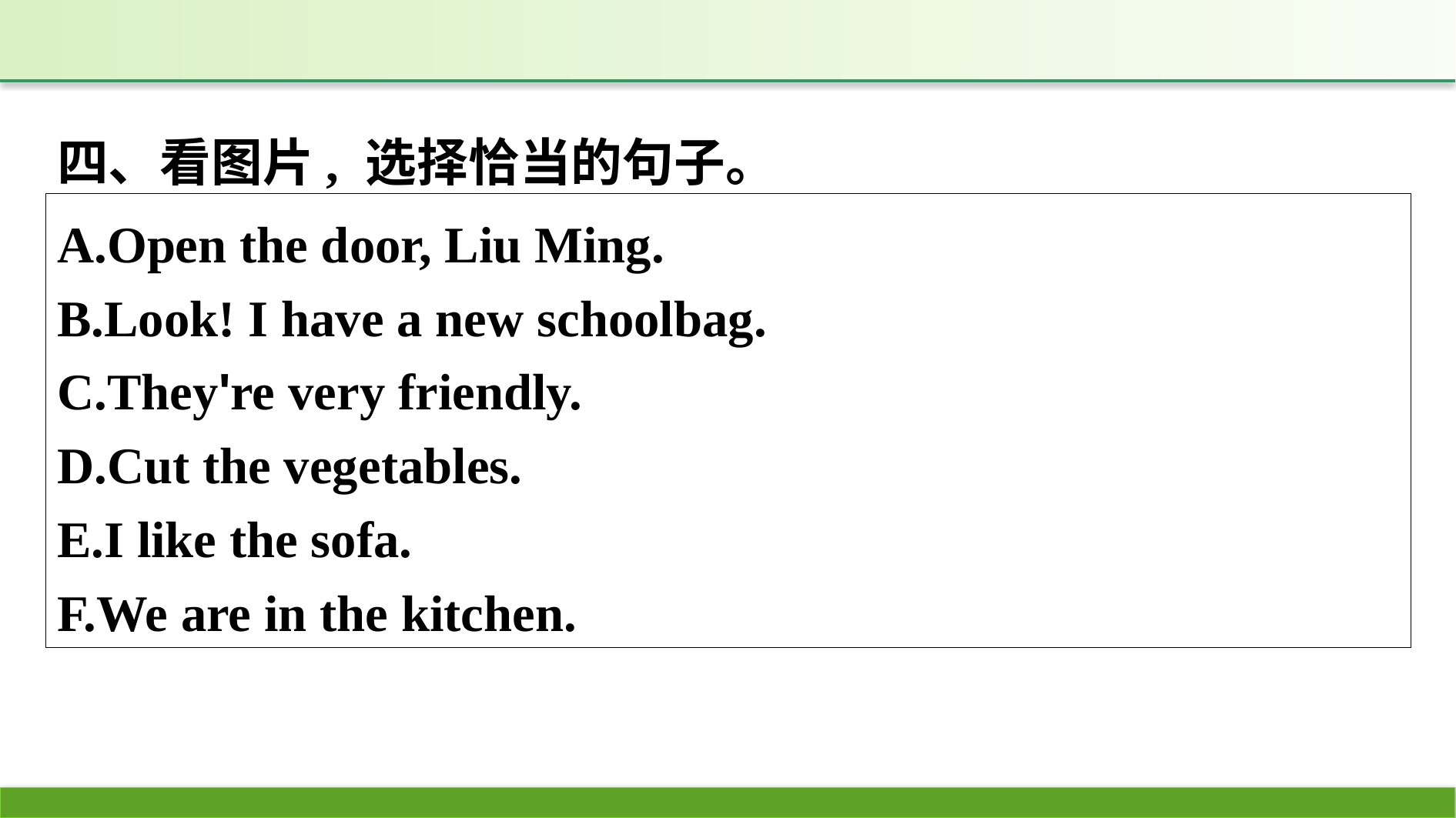

四、看图片, 选择恰当的句子。
A.Open the door, Liu Ming.
B.Look! I have a new schoolbag.
C.They're very friendly.
D.Cut the vegetables.
E.I like the sofa.
F.We are in the kitchen.